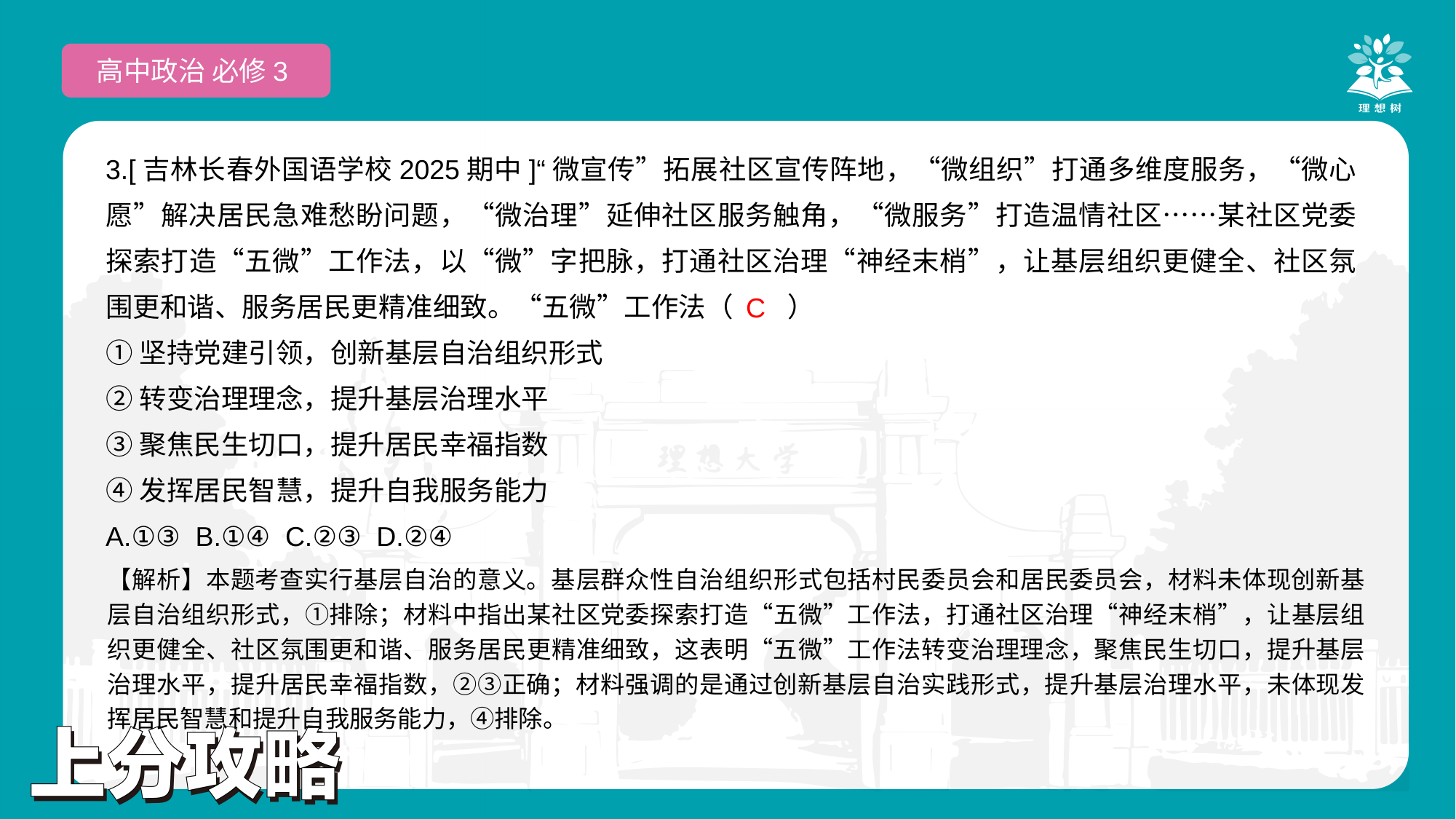

高中政治 必修3
3.[吉林长春外国语学校2025期中]“微宣传”拓展社区宣传阵地，“微组织”打通多维度服务，“微心愿”解决居民急难愁盼问题，“微治理”延伸社区服务触角，“微服务”打造温情社区……某社区党委探索打造“五微”工作法，以“微”字把脉，打通社区治理“神经末梢”，让基层组织更健全、社区氛围更和谐、服务居民更精准细致。“五微”工作法（　　）
①坚持党建引领，创新基层自治组织形式
②转变治理理念，提升基层治理水平
③聚焦民生切口，提升居民幸福指数
④发挥居民智慧，提升自我服务能力
A.①③  B.①④  C.②③  D.②④
 C
【解析】本题考查实行基层自治的意义。基层群众性自治组织形式包括村民委员会和居民委员会，材料未体现创新基层自治组织形式，①排除；材料中指出某社区党委探索打造“五微”工作法，打通社区治理“神经末梢”，让基层组织更健全、社区氛围更和谐、服务居民更精准细致，这表明“五微”工作法转变治理理念，聚焦民生切口，提升基层治理水平，提升居民幸福指数，②③正确；材料强调的是通过创新基层自治实践形式，提升基层治理水平，未体现发挥居民智慧和提升自我服务能力，④排除。